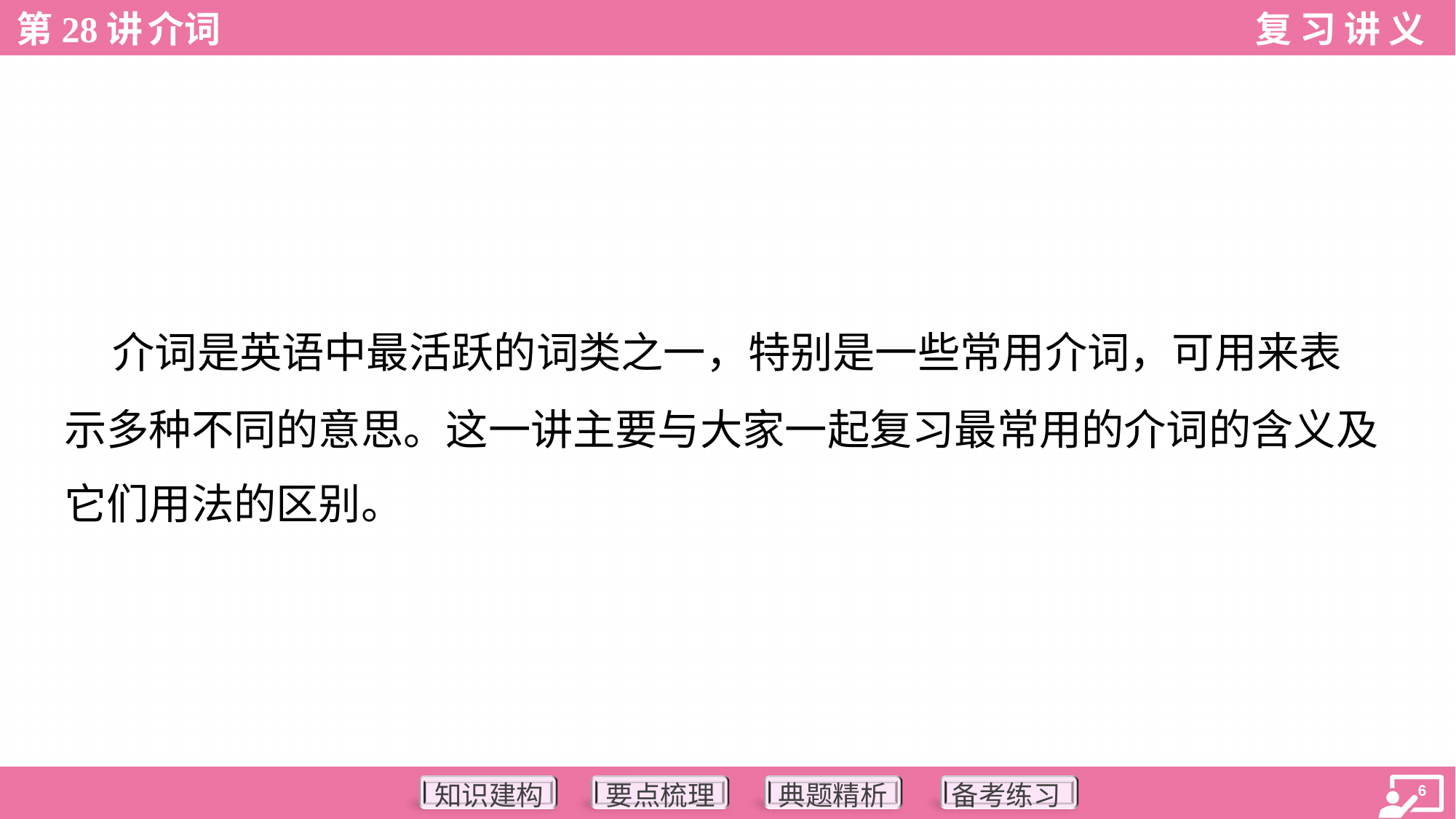

介词是英语中最活跃的词类之一，特别是一些常用介词，可用来表
示多种不同的意思。这一讲主要与大家一起复习最常用的介词的含义及
它们用法的区别。